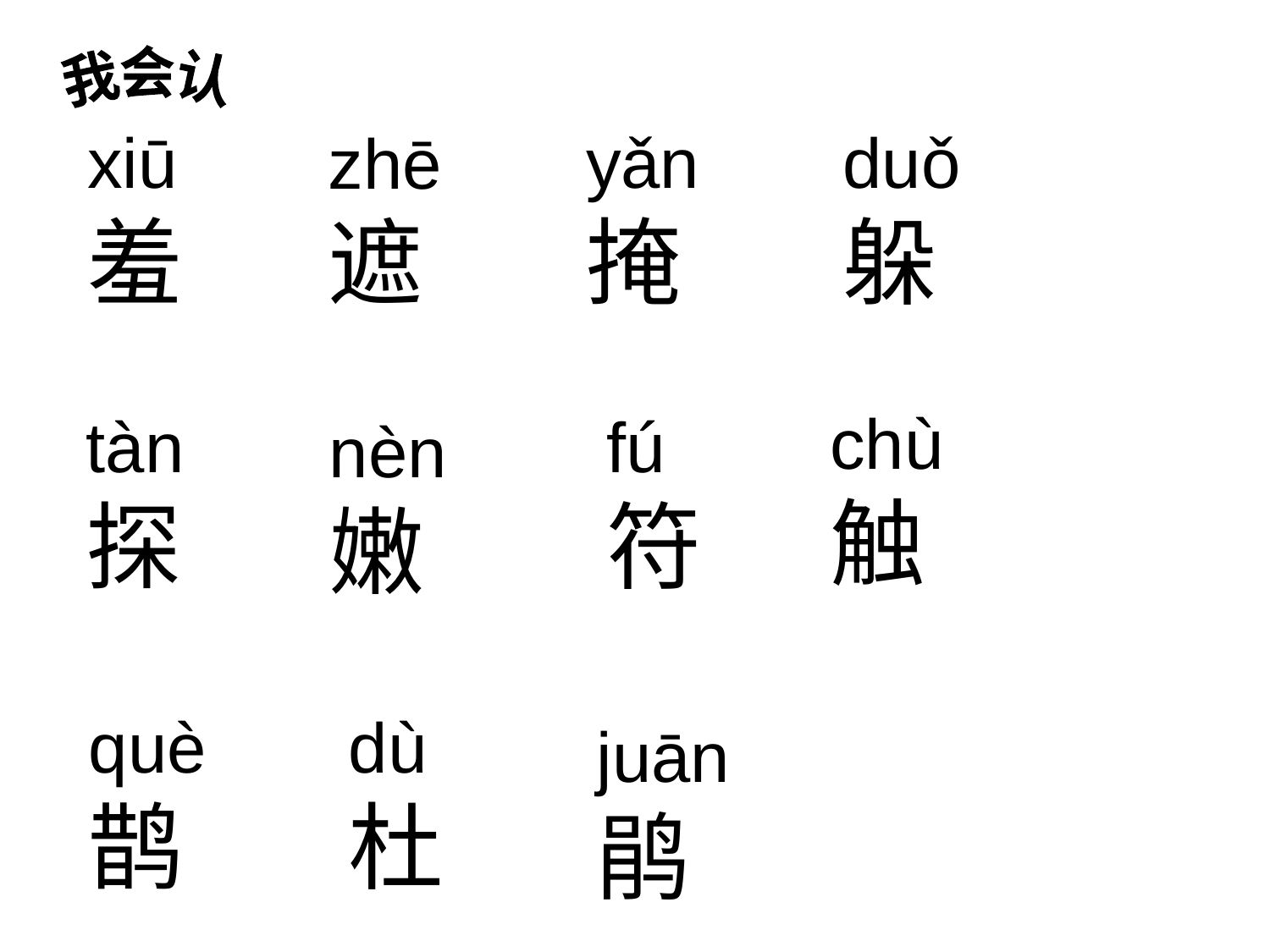

我会认
xiū
羞
yǎn
掩
duǒ
躲
zhē
遮
chù
触
tàn
探
fú
符
nèn
嫩
què
鹊
dù
杜
juān
鹃